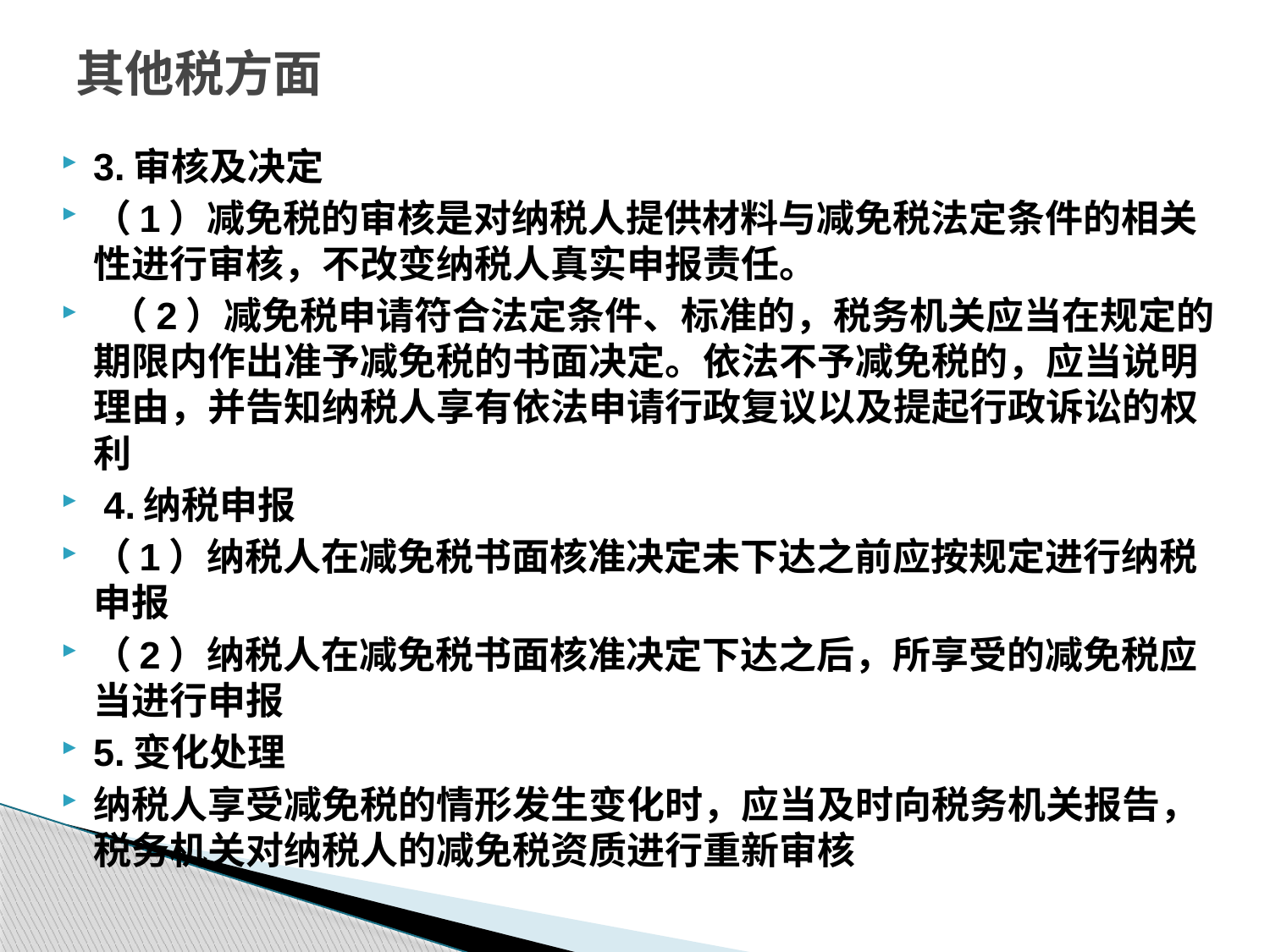

# 其他税方面
3.审核及决定
（1）减免税的审核是对纳税人提供材料与减免税法定条件的相关性进行审核，不改变纳税人真实申报责任。
 （2）减免税申请符合法定条件、标准的，税务机关应当在规定的期限内作出准予减免税的书面决定。依法不予减免税的，应当说明理由，并告知纳税人享有依法申请行政复议以及提起行政诉讼的权利
 4.纳税申报
（1）纳税人在减免税书面核准决定未下达之前应按规定进行纳税申报
（2）纳税人在减免税书面核准决定下达之后，所享受的减免税应当进行申报
5.变化处理
纳税人享受减免税的情形发生变化时，应当及时向税务机关报告，税务机关对纳税人的减免税资质进行重新审核